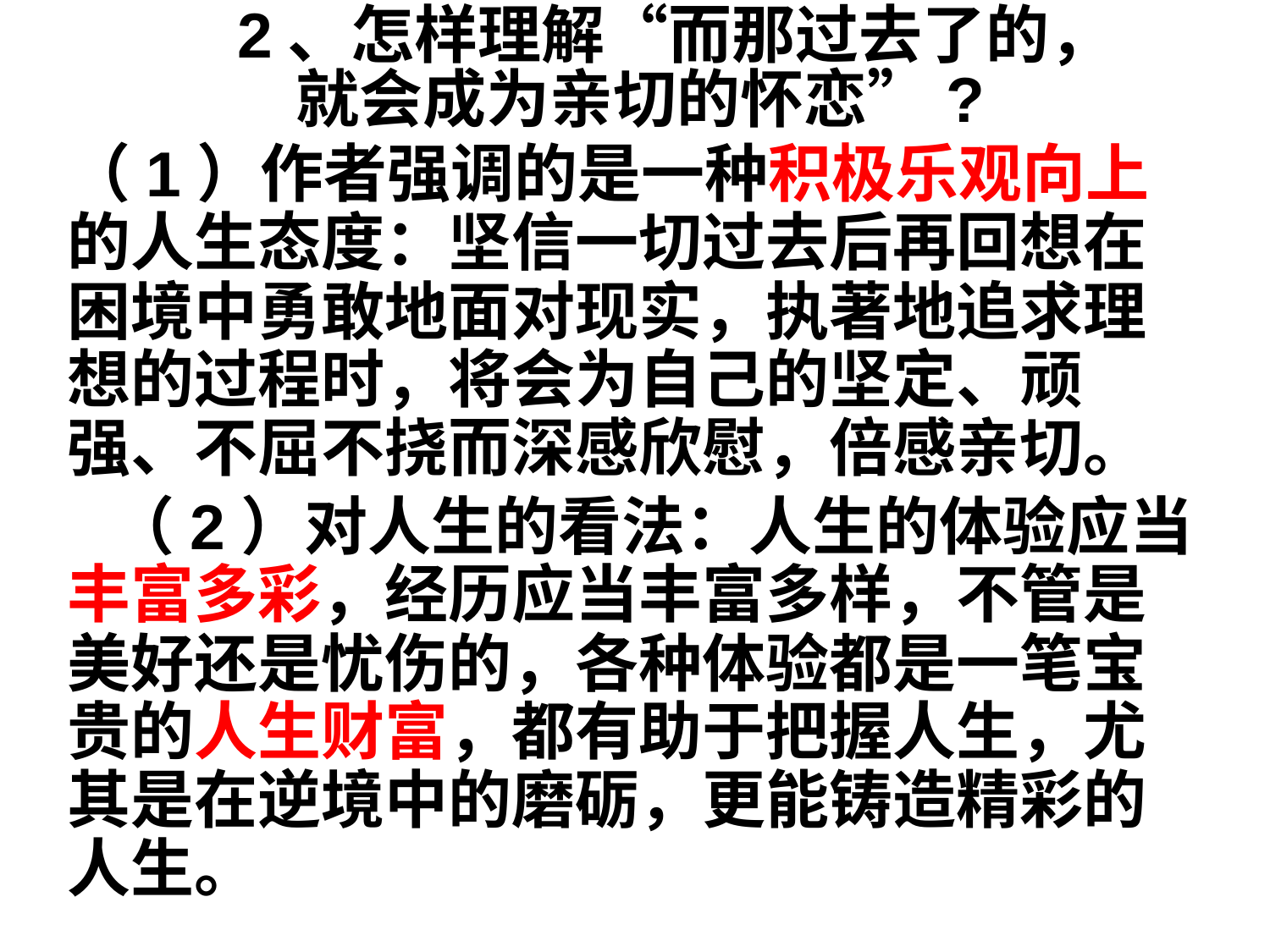

2、怎样理解“而那过去了的，
   就会成为亲切的怀恋”?
（1）作者强调的是一种积极乐观向上的人生态度：坚信一切过去后再回想在困境中勇敢地面对现实，执著地追求理想的过程时，将会为自己的坚定、顽强、不屈不挠而深感欣慰，倍感亲切。
  （2）对人生的看法：人生的体验应当丰富多彩，经历应当丰富多样，不管是美好还是忧伤的，各种体验都是一笔宝贵的人生财富，都有助于把握人生，尤其是在逆境中的磨砺，更能铸造精彩的人生。